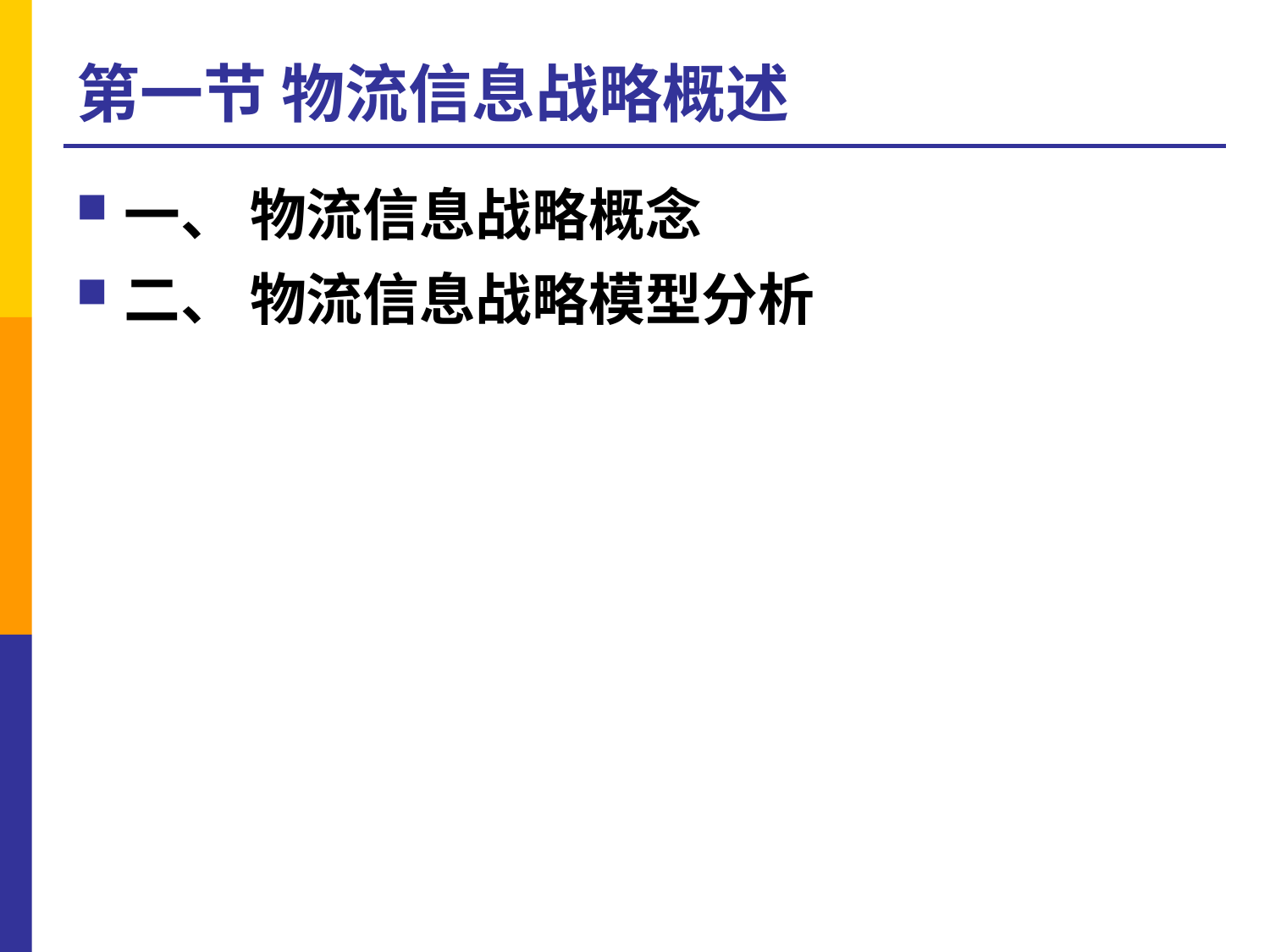

# 第一节 物流信息战略概述
一、 物流信息战略概念
二、 物流信息战略模型分析